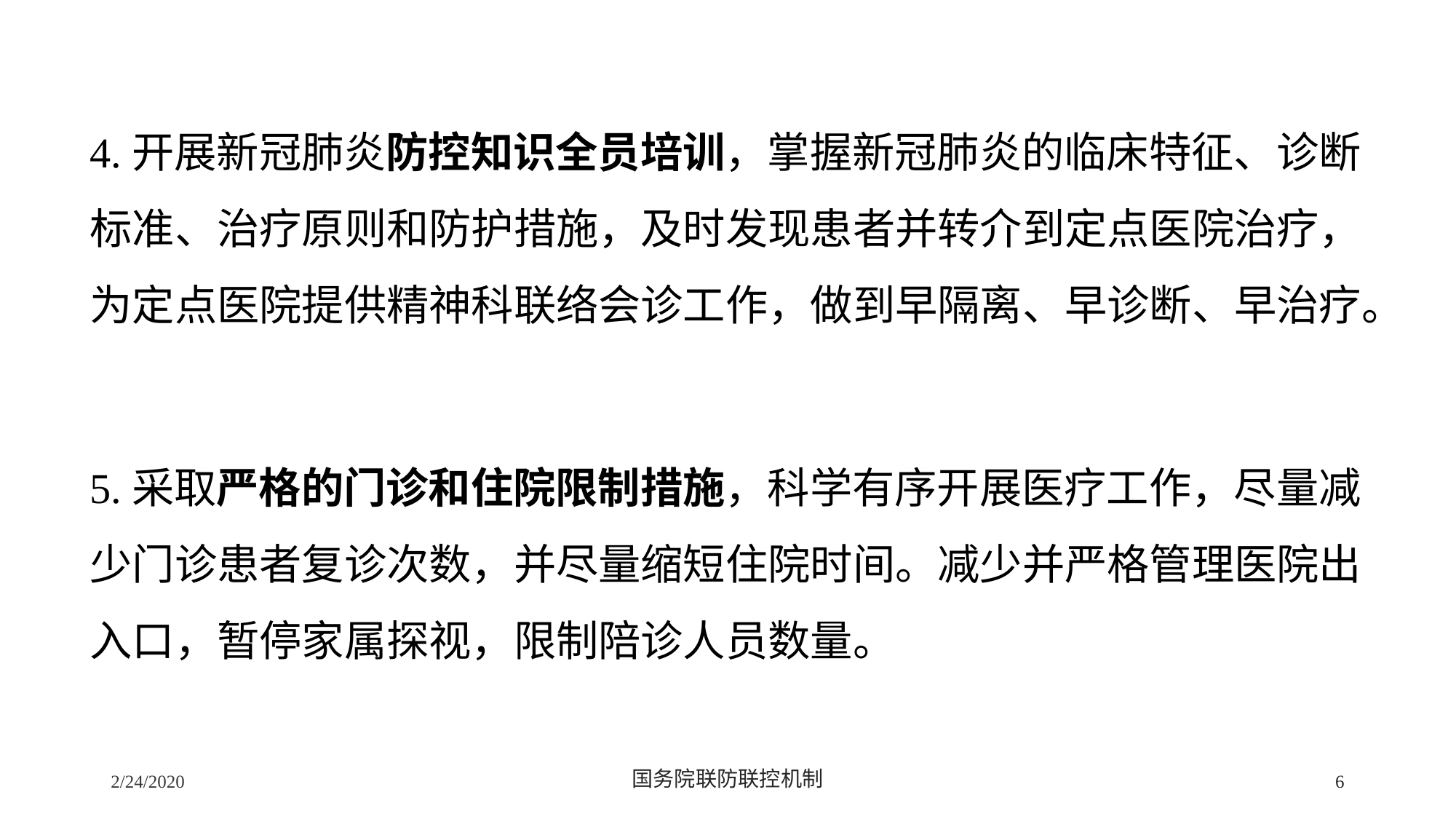

4.开展新冠肺炎防控知识全员培训，掌握新冠肺炎的临床特征、诊断标准、治疗原则和防护措施，及时发现患者并转介到定点医院治疗，为定点医院提供精神科联络会诊工作，做到早隔离、早诊断、早治疗。

5.采取严格的门诊和住院限制措施，科学有序开展医疗工作，尽量减少门诊患者复诊次数，并尽量缩短住院时间。减少并严格管理医院出入口，暂停家属探视，限制陪诊人员数量。
2/24/2020
国务院联防联控机制
6